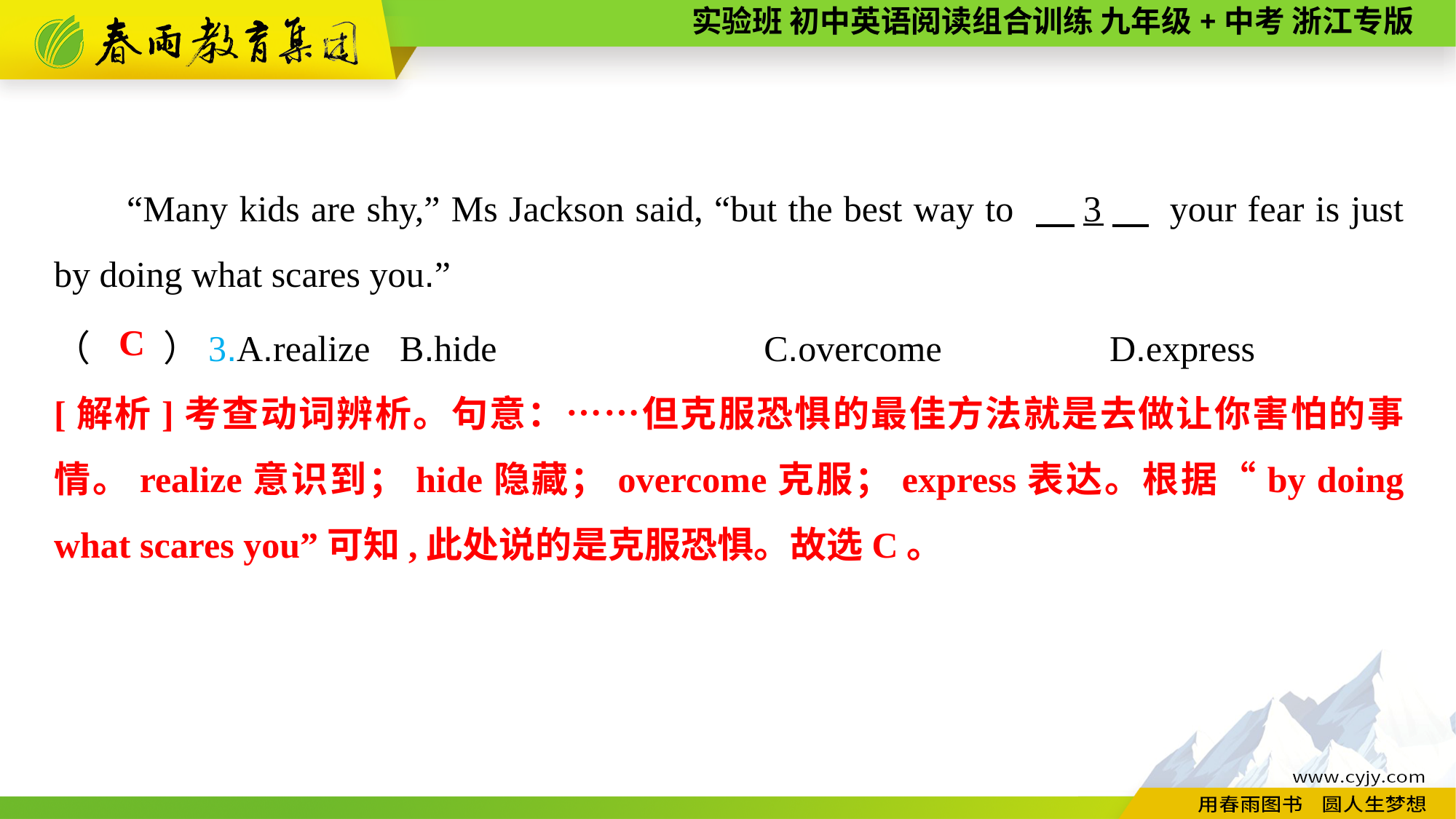

“Many kids are shy,” Ms Jackson said, “but the best way to 　3　 your fear is just by doing what scares you.”
（　　）3.A.realize	  B.hide	                  C.overcome	        D.express
C
[解析]考查动词辨析。句意：……但克服恐惧的最佳方法就是去做让你害怕的事情。realize意识到；hide隐藏；overcome克服；express表达。根据“by doing what scares you”可知,此处说的是克服恐惧。故选C。